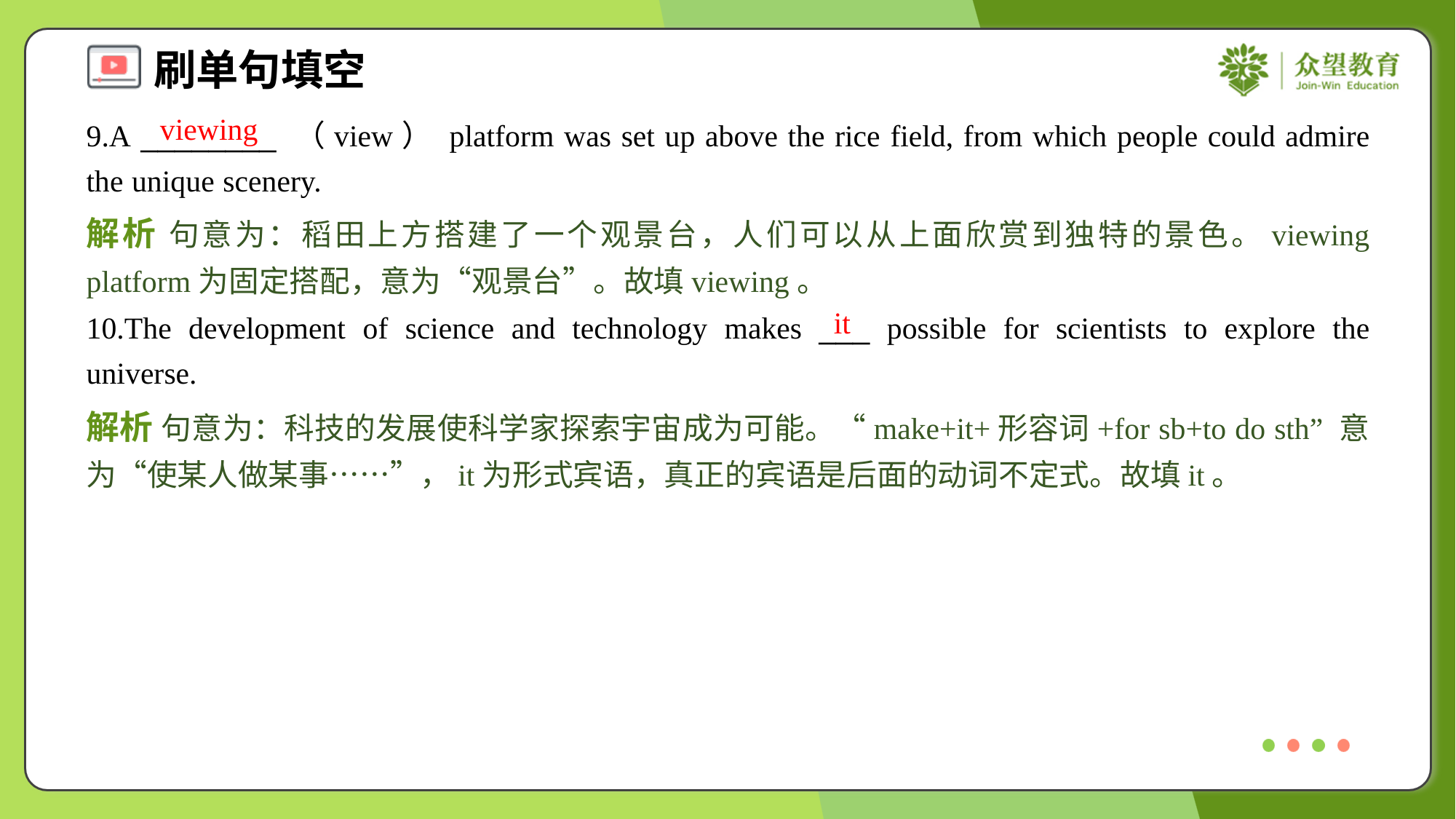

viewing
9.A ________ （view） platform was set up above the rice field, from which people could admire the unique scenery.
解析 句意为：稻田上方搭建了一个观景台，人们可以从上面欣赏到独特的景色。viewing platform为固定搭配，意为“观景台”。故填viewing。
it
10.The development of science and technology makes ___ possible for scientists to explore the universe.
解析 句意为：科技的发展使科学家探索宇宙成为可能。“make+it+形容词+for sb+to do sth” 意为“使某人做某事……”，it为形式宾语，真正的宾语是后面的动词不定式。故填it。